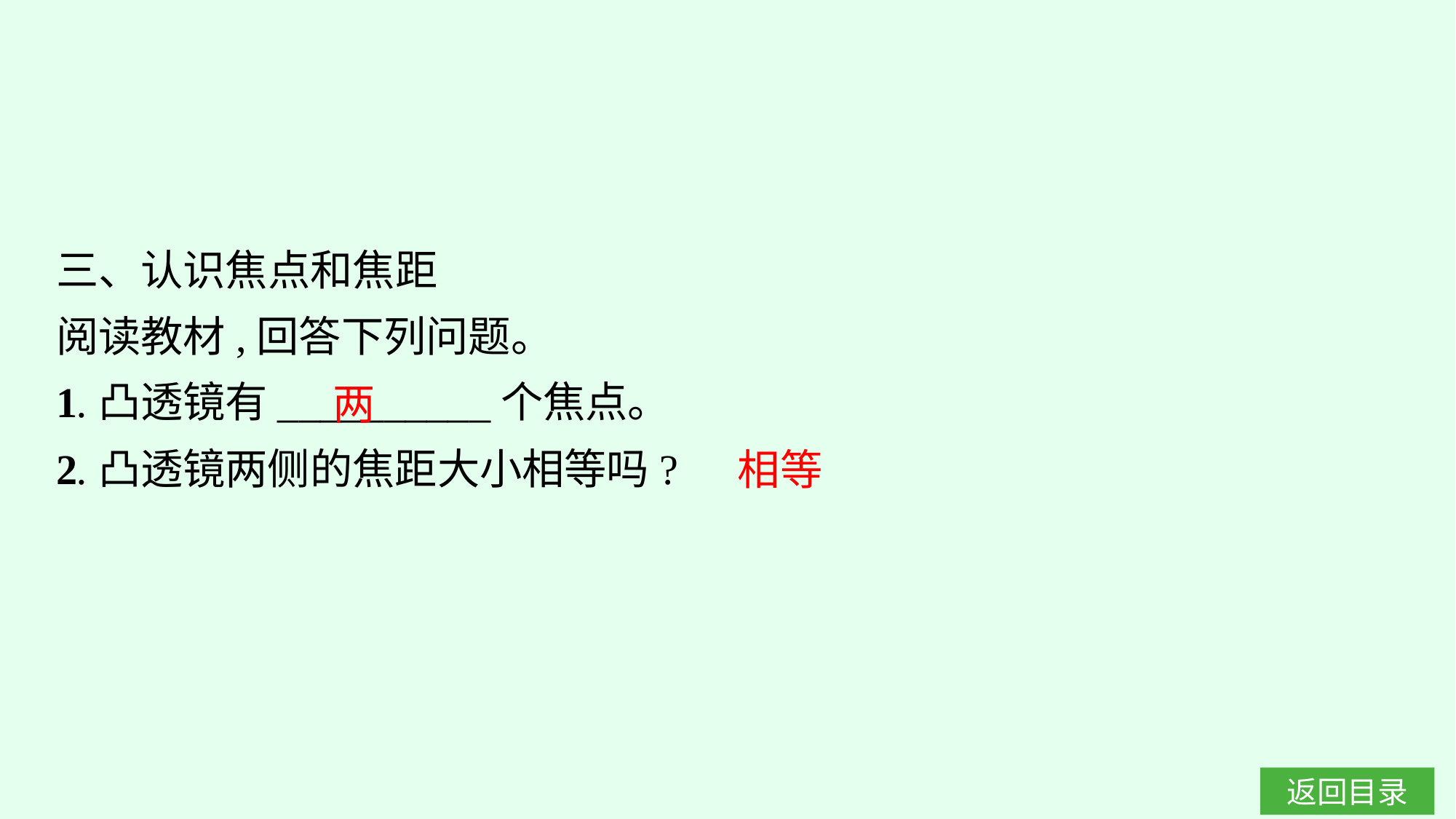

三、认识焦点和焦距
阅读教材,回答下列问题。
1.凸透镜有__________个焦点。
2.凸透镜两侧的焦距大小相等吗?
两
相等